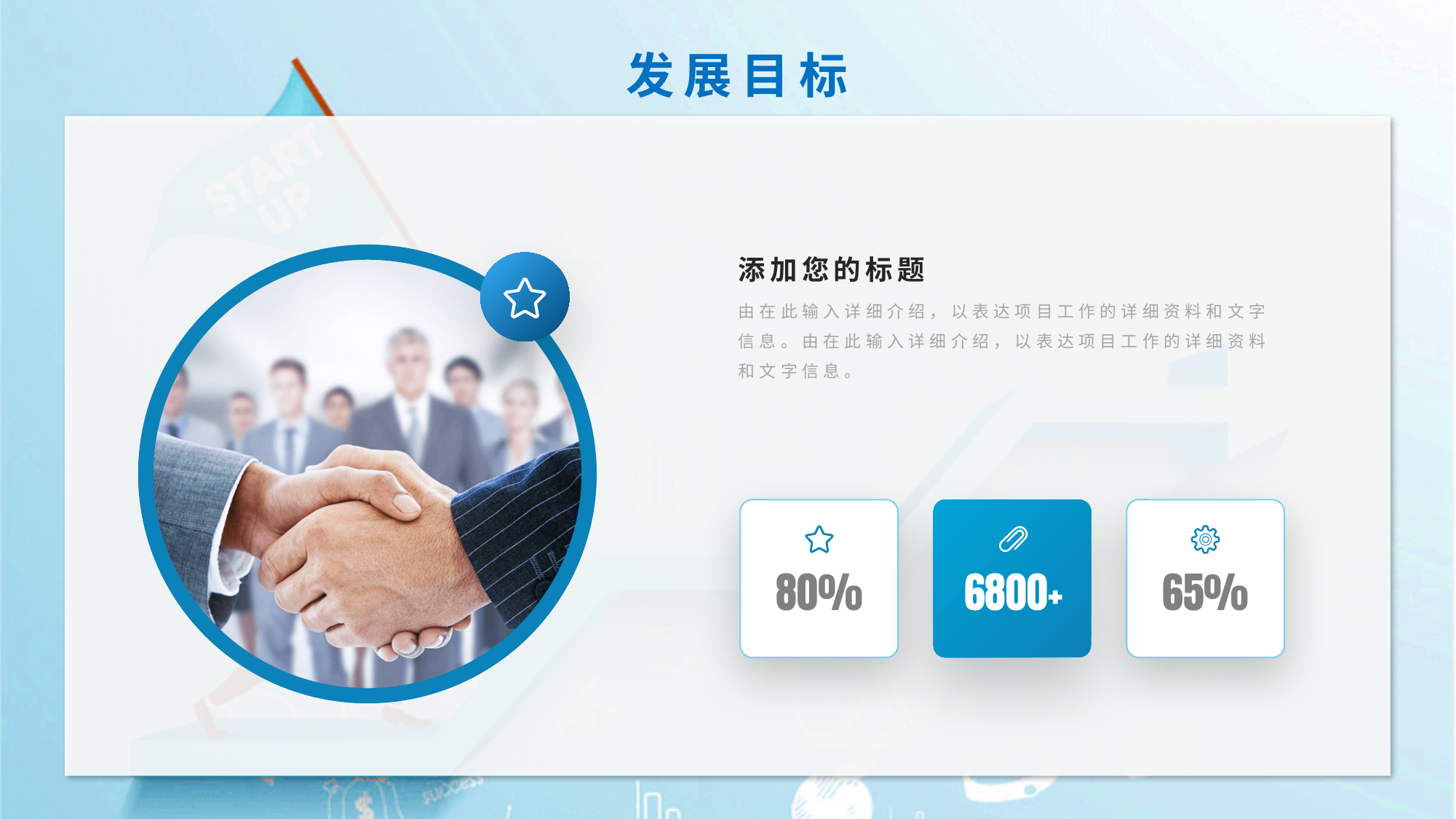

发展目标
添加您的标题
由在此输入详细介绍，以表达项目工作的详细资料和文字信息。由在此输入详细介绍，以表达项目工作的详细资料和文字信息。

6800+

65%

80%